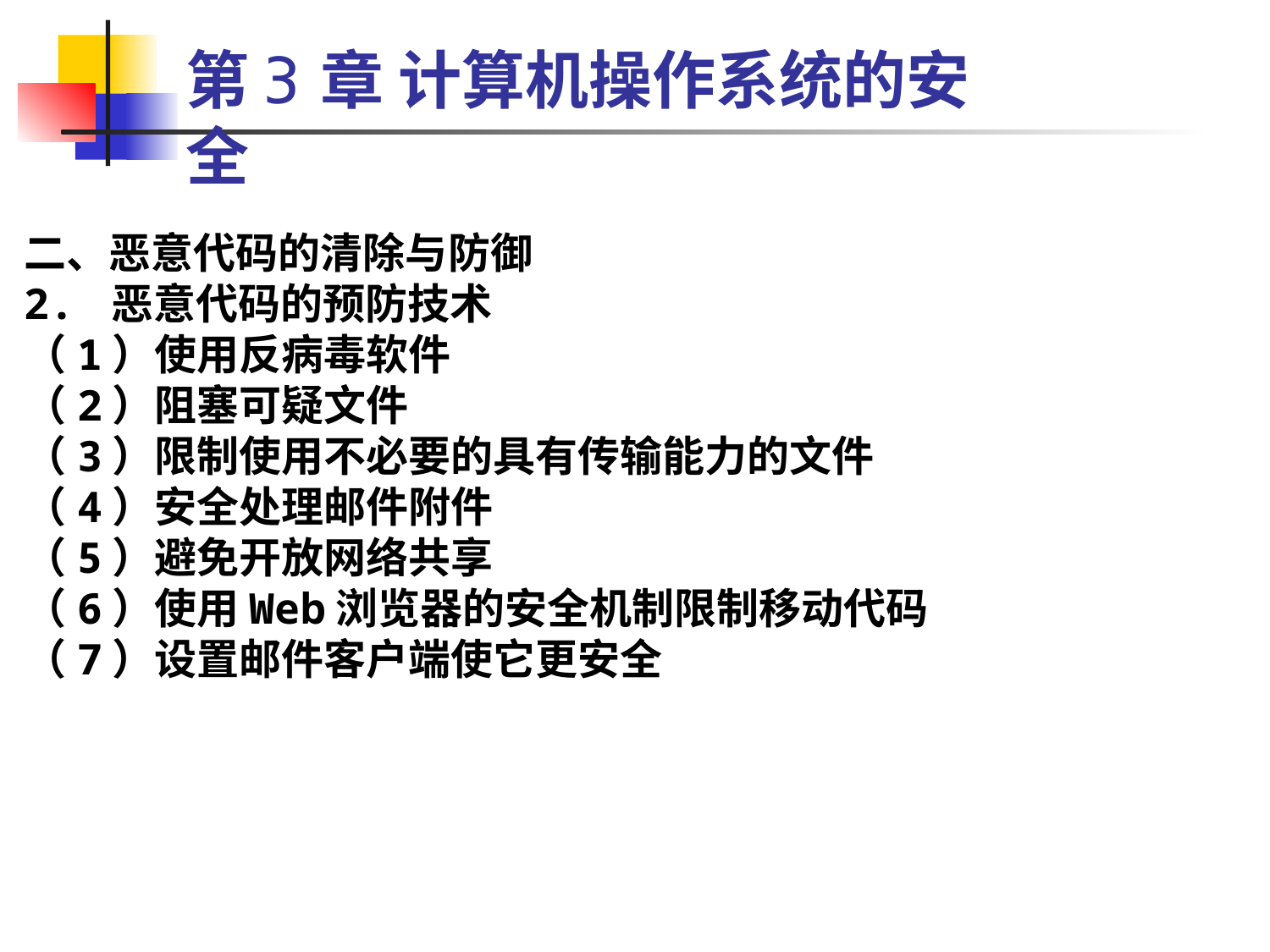

第3章 计算机操作系统的安全
二、恶意代码的清除与防御
2. 恶意代码的预防技术
（1）使用反病毒软件
（2）阻塞可疑文件
（3）限制使用不必要的具有传输能力的文件
（4）安全处理邮件附件
（5）避免开放网络共享
（6）使用Web浏览器的安全机制限制移动代码
（7）设置邮件客户端使它更安全